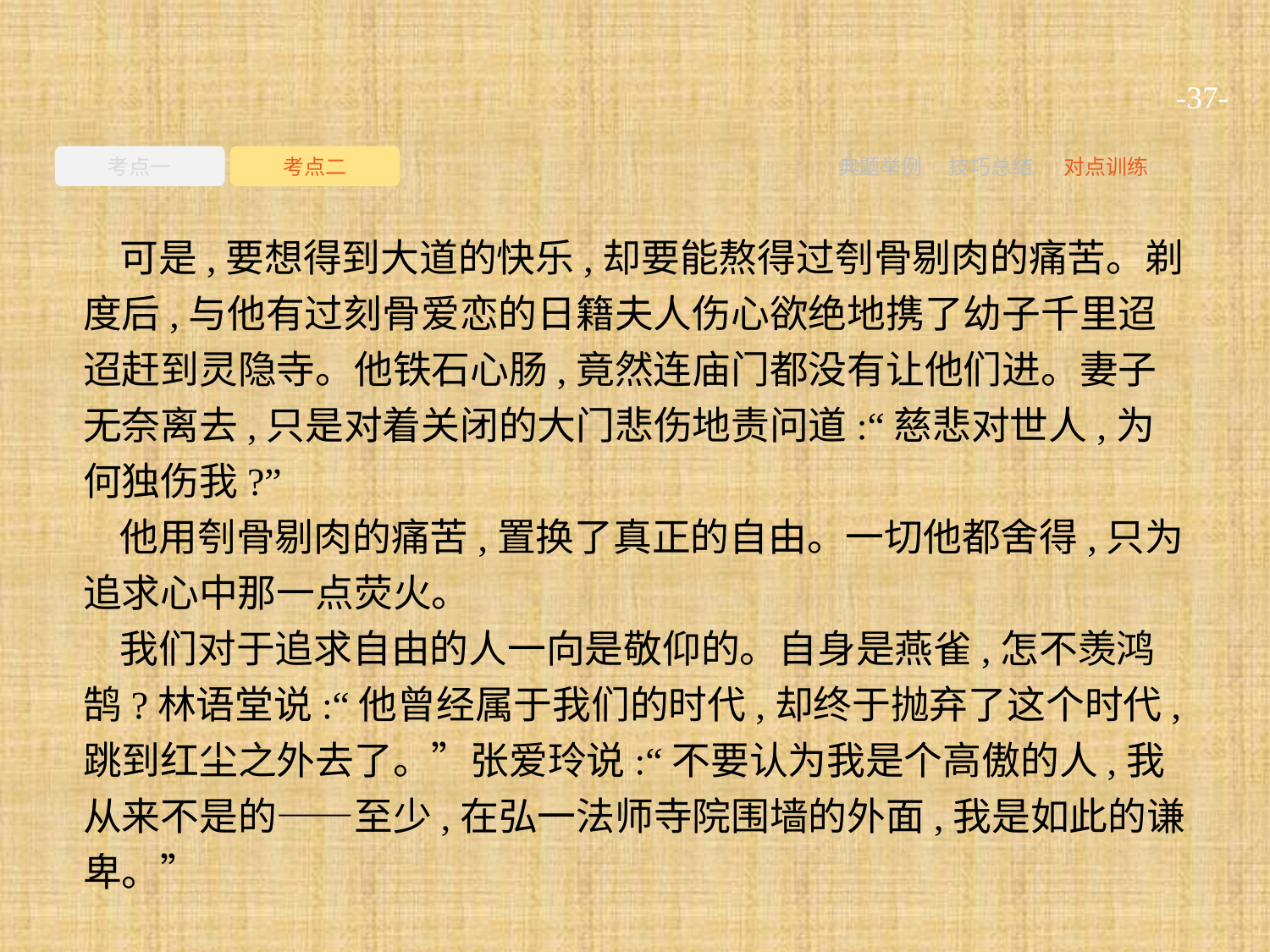

-37-
考点一
考点二
典题举例
技巧总结
对点训练
可是,要想得到大道的快乐,却要能熬得过刳骨剔肉的痛苦。剃度后,与他有过刻骨爱恋的日籍夫人伤心欲绝地携了幼子千里迢迢赶到灵隐寺。他铁石心肠,竟然连庙门都没有让他们进。妻子无奈离去,只是对着关闭的大门悲伤地责问道:“慈悲对世人,为何独伤我?”
他用刳骨剔肉的痛苦,置换了真正的自由。一切他都舍得,只为追求心中那一点荧火。
我们对于追求自由的人一向是敬仰的。自身是燕雀,怎不羡鸿鹄?林语堂说:“他曾经属于我们的时代,却终于抛弃了这个时代,跳到红尘之外去了。”张爱玲说:“不要认为我是个高傲的人,我从来不是的——至少,在弘一法师寺院围墙的外面,我是如此的谦卑。”